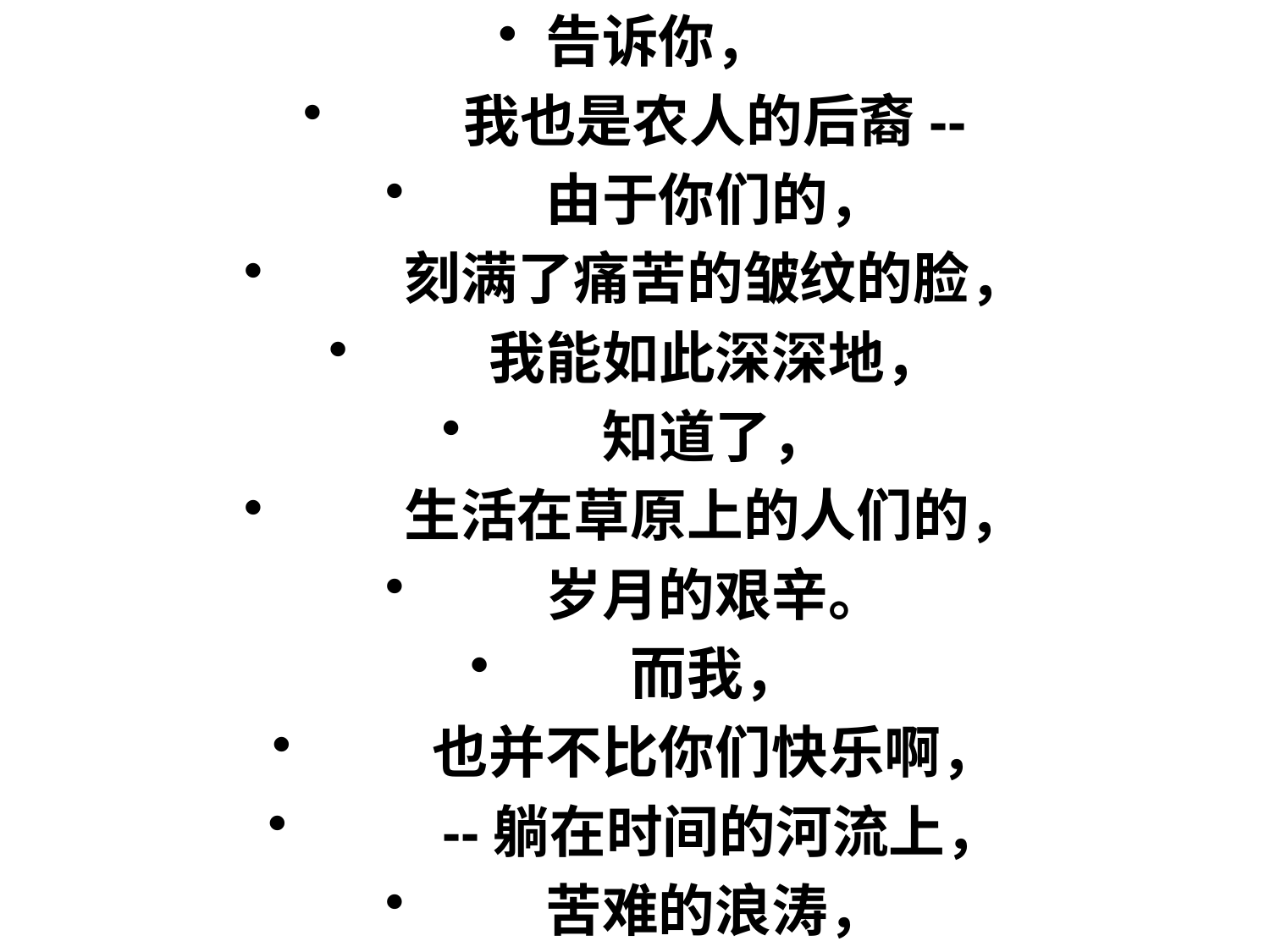

告诉你，
　　我也是农人的后裔--
　　由于你们的，
　　刻满了痛苦的皱纹的脸，
　　我能如此深深地，
　　知道了，
　　生活在草原上的人们的，
　　岁月的艰辛。
　　而我，
　　也并不比你们快乐啊，
　　--躺在时间的河流上，
　　苦难的浪涛，